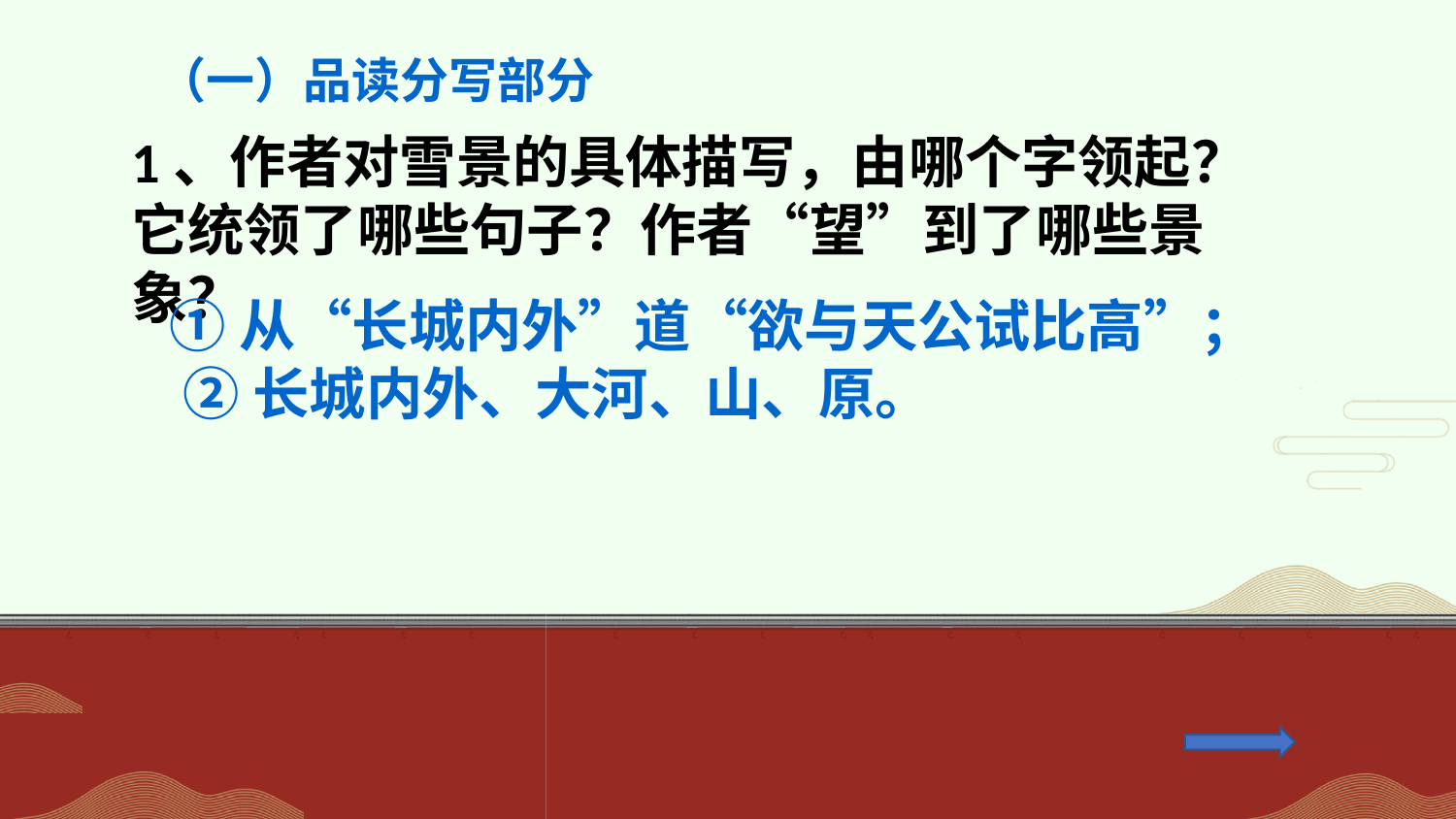

（一）品读分写部分
1、作者对雪景的具体描写，由哪个字领起？它统领了哪些句子？作者“望”到了哪些景象？
①从“长城内外”道“欲与天公试比高”；
②长城内外、大河、山、原。